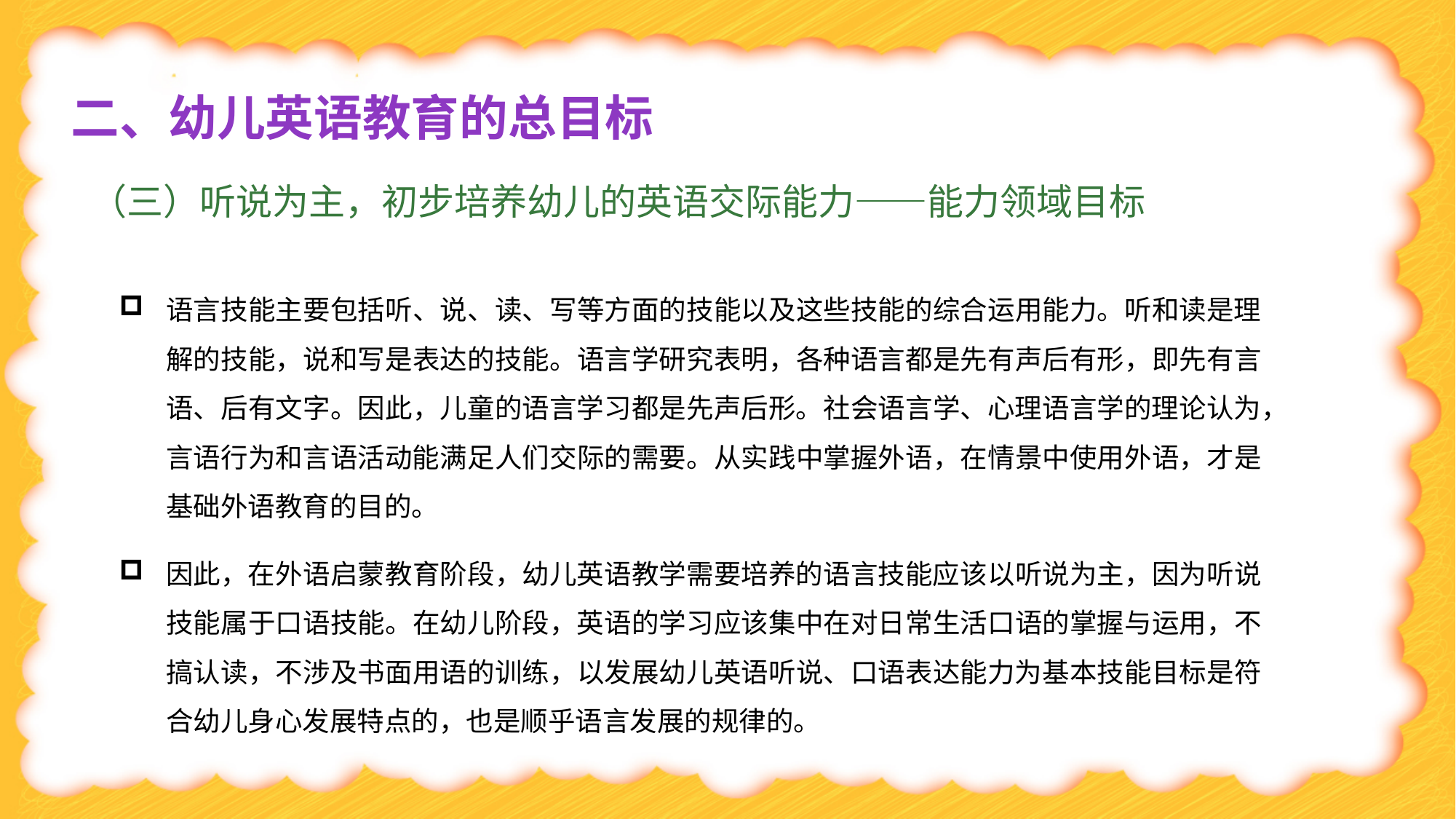

二、幼儿英语教育的总目标

（三）听说为主，初步培养幼儿的英语交际能力——能力领域目标
语言技能主要包括听、说、读、写等方面的技能以及这些技能的综合运用能力。听和读是理解的技能，说和写是表达的技能。语言学研究表明，各种语言都是先有声后有形，即先有言语、后有文字。因此，儿童的语言学习都是先声后形。社会语言学、心理语言学的理论认为，言语行为和言语活动能满足人们交际的需要。从实践中掌握外语，在情景中使用外语，才是基础外语教育的目的。
因此，在外语启蒙教育阶段，幼儿英语教学需要培养的语言技能应该以听说为主，因为听说技能属于口语技能。在幼儿阶段，英语的学习应该集中在对日常生活口语的掌握与运用，不搞认读，不涉及书面用语的训练，以发展幼儿英语听说、口语表达能力为基本技能目标是符合幼儿身心发展特点的，也是顺乎语言发展的规律的。